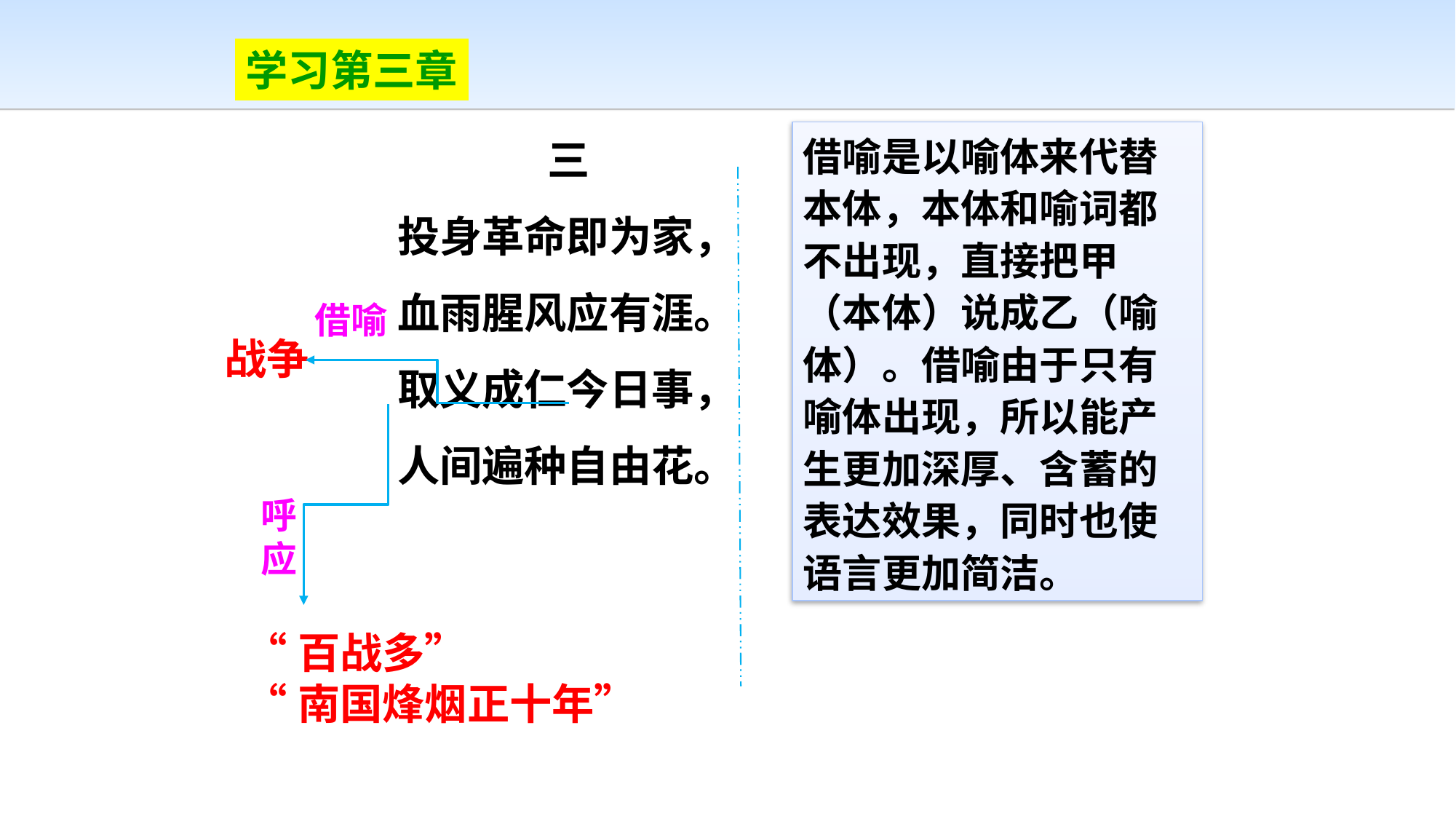

学习第三章
三
投身革命即为家，血雨腥风应有涯。
取义成仁今日事，人间遍种自由花。
借喻是以喻体来代替本体，本体和喻词都不出现，直接把甲（本体）说成乙（喻体）。借喻由于只有喻体出现，所以能产生更加深厚、含蓄的表达效果，同时也使语言更加简洁。
借喻
战争
呼
应
“百战多”
“南国烽烟正十年”